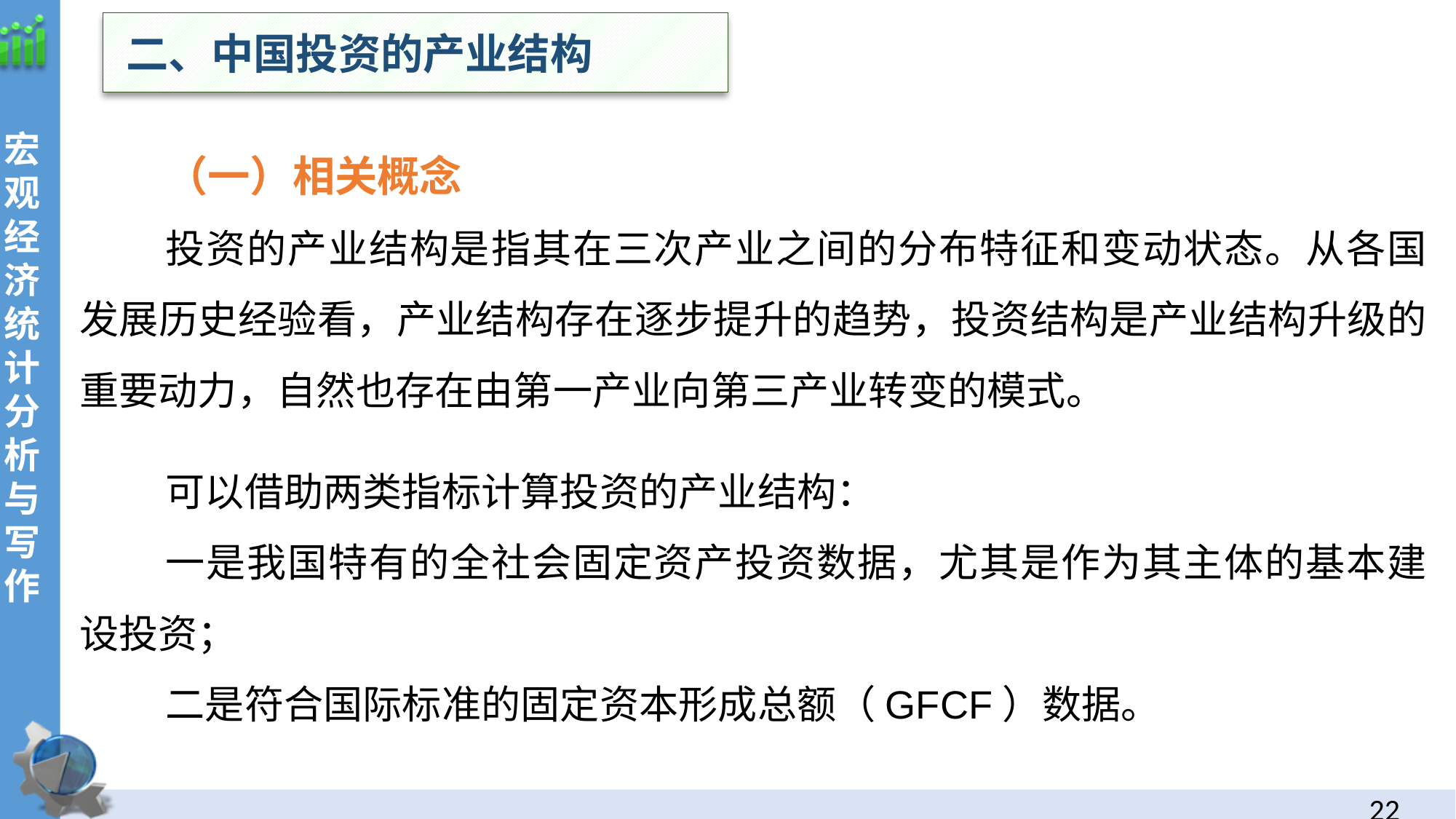

二、中国投资的产业结构
（一）相关概念
投资的产业结构是指其在三次产业之间的分布特征和变动状态。从各国发展历史经验看，产业结构存在逐步提升的趋势，投资结构是产业结构升级的重要动力，自然也存在由第一产业向第三产业转变的模式。
可以借助两类指标计算投资的产业结构：
一是我国特有的全社会固定资产投资数据，尤其是作为其主体的基本建设投资；
二是符合国际标准的固定资本形成总额（GFCF）数据。

22